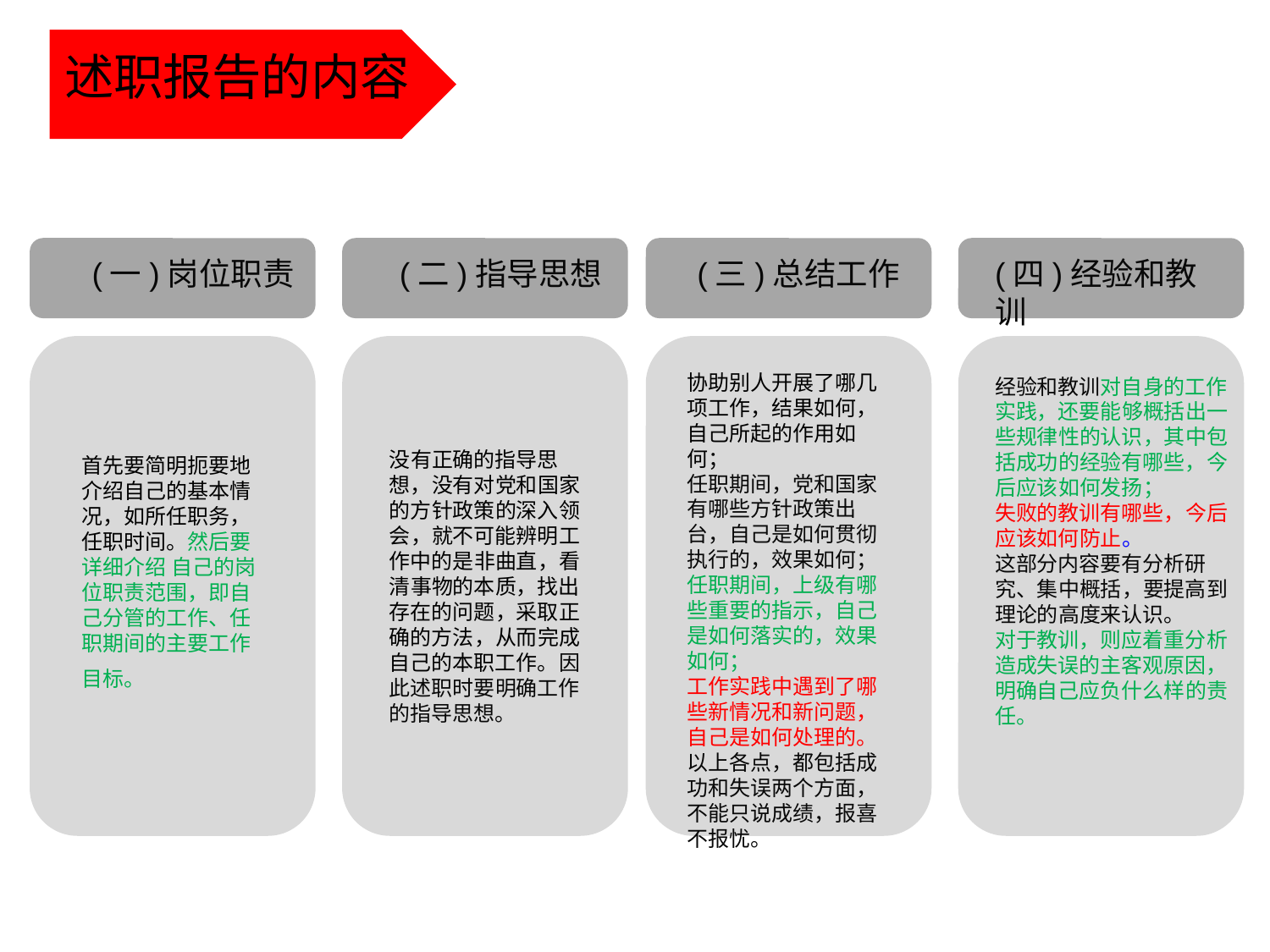

述职报告的内容

(二)指导思想

(一)岗位职责

(三)总结工作

(四)经验和教训

点击添加文本
协助别人开展了哪几项工作，结果如何，自己所起的作用如何；
任职期间，党和国家有哪些方针政策出台，自己是如何贯彻执行的，效果如何；
任职期间，上级有哪些重要的指示，自己是如何落实的，效果如何；
工作实践中遇到了哪些新情况和新问题，自己是如何处理的。
以上各点，都包括成功和失误两个方面，不能只说成绩，报喜不报忧。

经验和教训对自身的工作实践，还要能够概括出一些规律性的认识，其中包括成功的经验有哪些，今后应该如何发扬；
失败的教训有哪些，今后应该如何防止。
这部分内容要有分析研究、集中概括，要提高到理论的高度来认识。
对于教训，则应着重分析造成失误的主客观原因，明确自己应负什么样的责任。

点击添加文本
没有正确的指导思想，没有对党和国家的方针政策的深入领会，就不可能辨明工作中的是非曲直，看清事物的本质，找出存在的问题，采取正确的方法，从而完成自己的本职工作。因此述职时要明确工作的指导思想。

首先要简明扼要地介绍自己的基本情况，如所任职务，任职时间。然后要详细介绍 自己的岗位职责范围，即自己分管的工作、任职期间的主要工作目标。

点击添加文本
点击添加文本